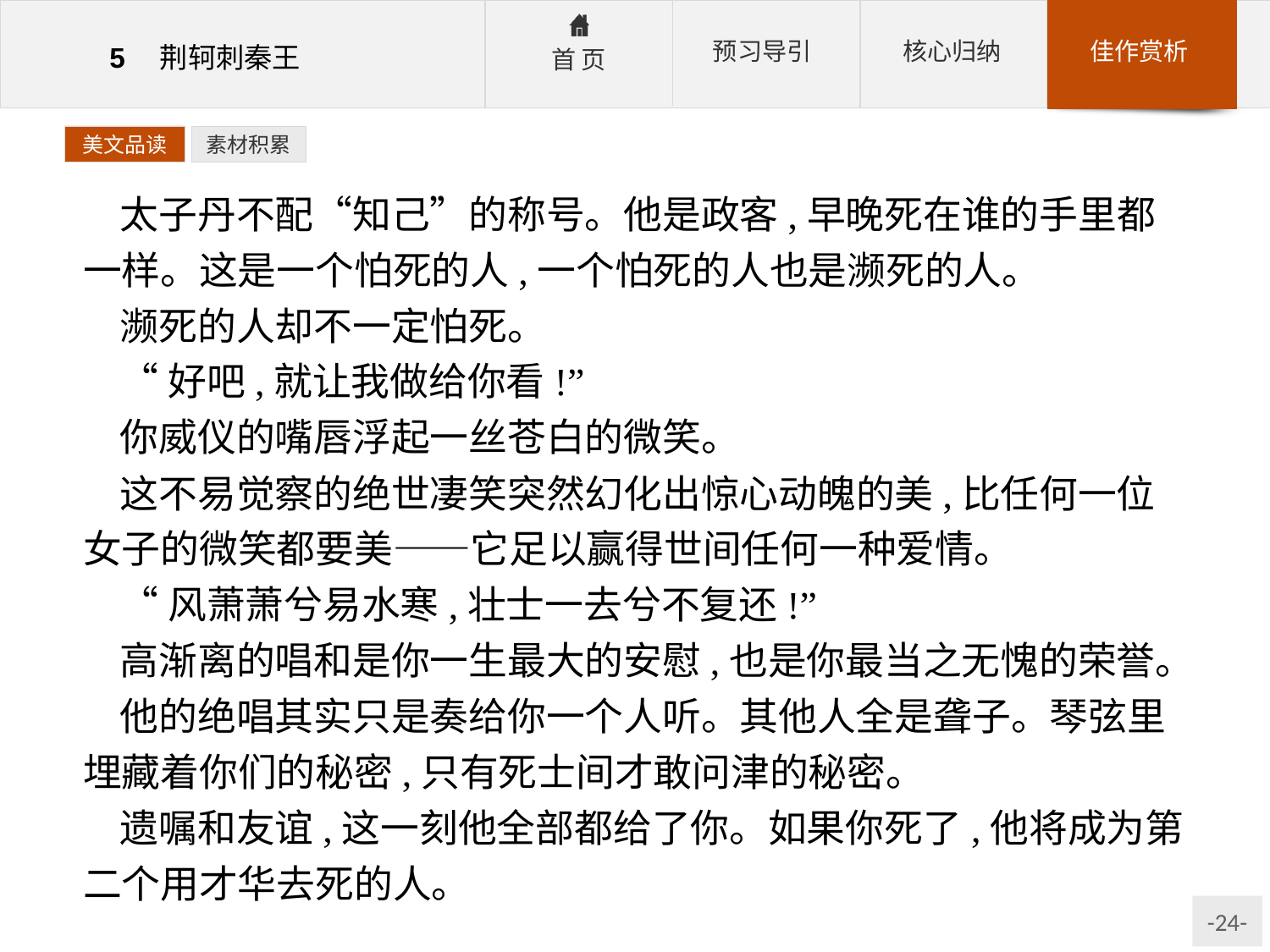

美文品读
素材积累
太子丹不配“知己”的称号。他是政客,早晚死在谁的手里都一样。这是一个怕死的人,一个怕死的人也是濒死的人。
濒死的人却不一定怕死。
“好吧,就让我做给你看!”
你威仪的嘴唇浮起一丝苍白的微笑。
这不易觉察的绝世凄笑突然幻化出惊心动魄的美,比任何一位女子的微笑都要美——它足以赢得世间任何一种爱情。
“风萧萧兮易水寒,壮士一去兮不复还!”
高渐离的唱和是你一生最大的安慰,也是你最当之无愧的荣誉。
他的绝唱其实只是奏给你一个人听。其他人全是聋子。琴弦里埋藏着你们的秘密,只有死士间才敢问津的秘密。
遗嘱和友谊,这一刻他全部都给了你。如果你死了,他将成为第二个用才华去死的人。